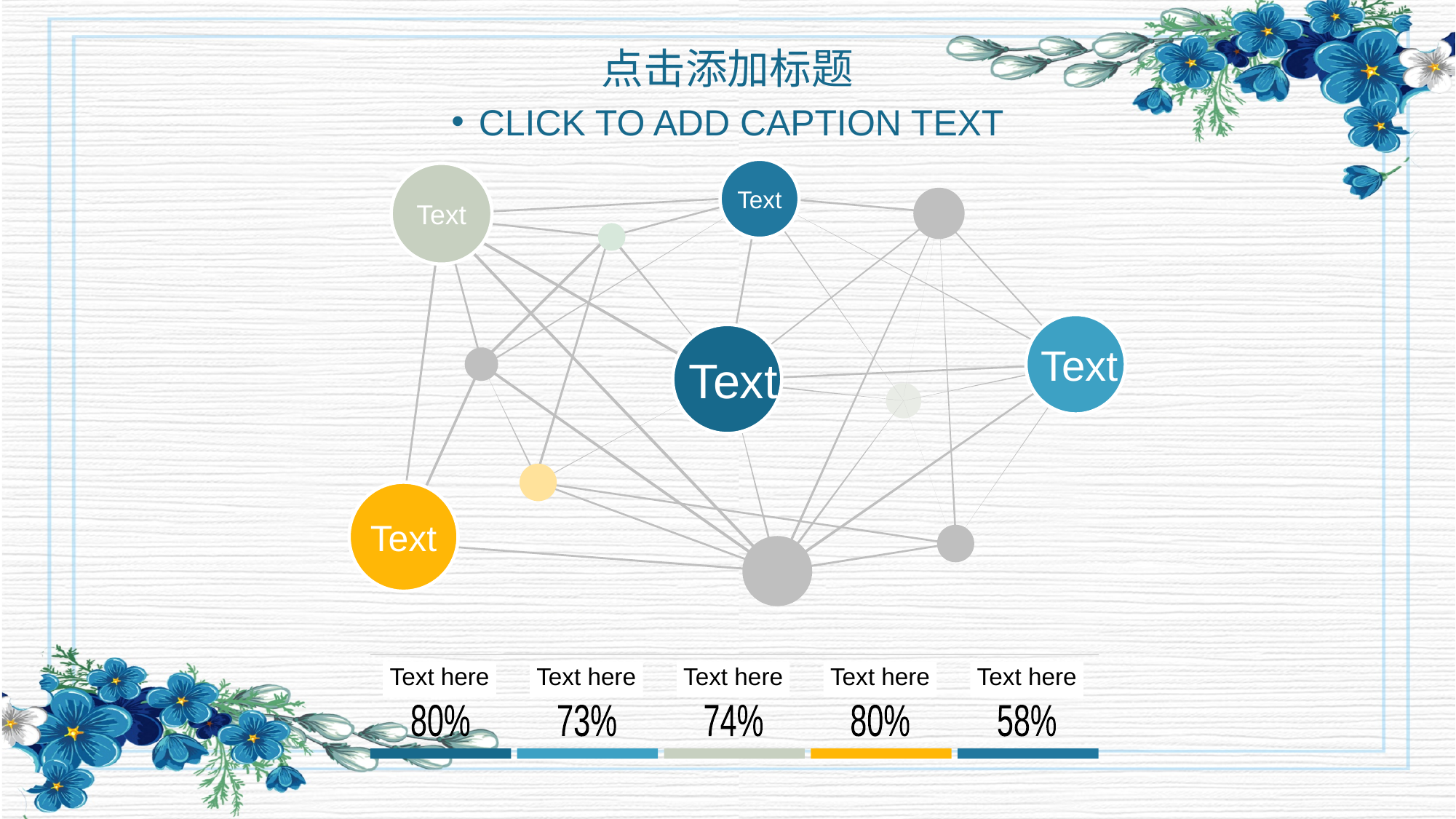

点击添加标题
CLICK TO ADD CAPTION TEXT

Text
Text

Text
Text

Text

Text here
Text here
Text here
Text here
Text here
80%
73%
74%
80%
58%